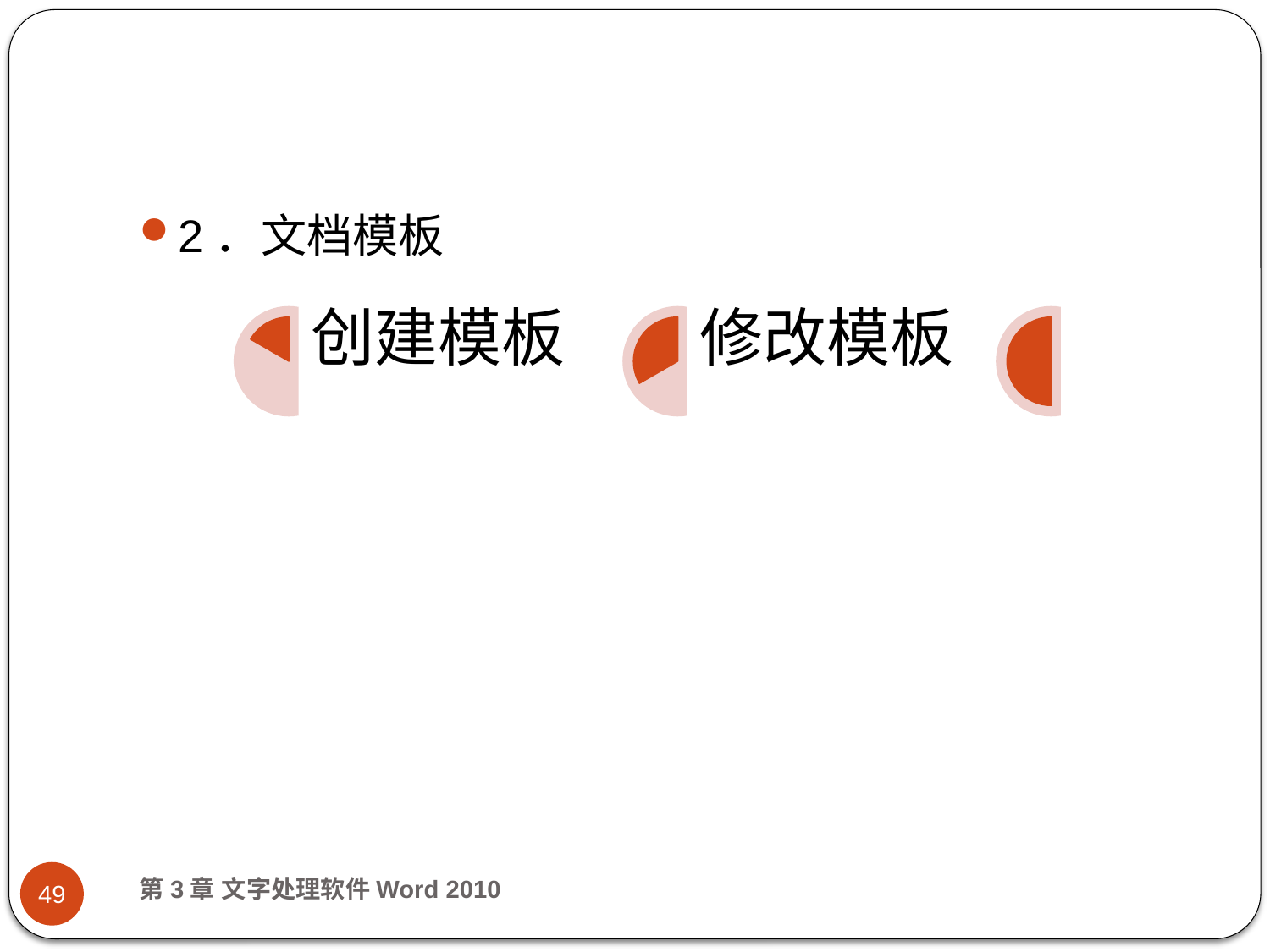

#
2．文档模板

创建模板

修改模板

第3章 文字处理软件Word 2010
49